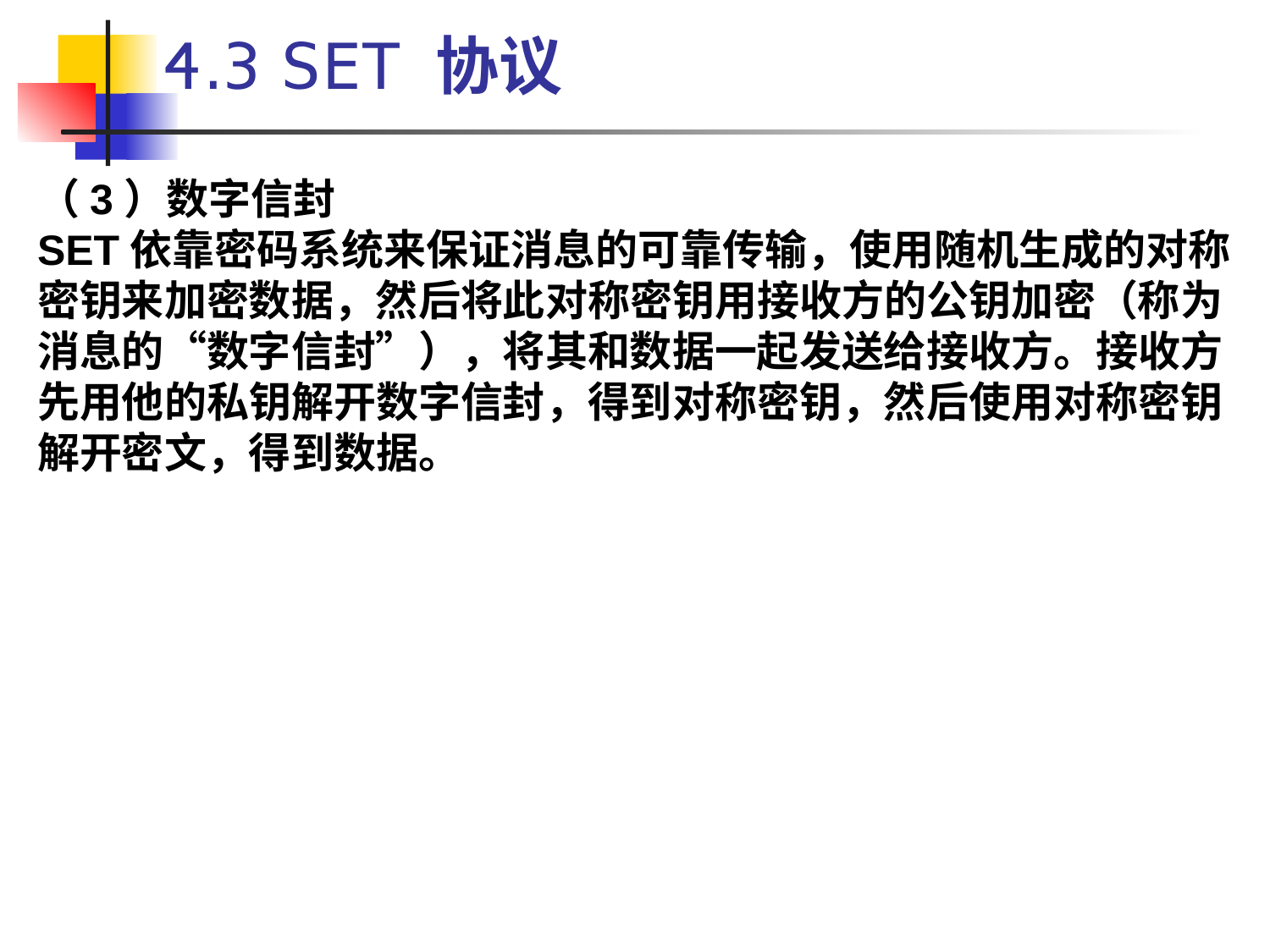

4.3 SET 协议
（3）数字信封
SET依靠密码系统来保证消息的可靠传输，使用随机生成的对称密钥来加密数据，然后将此对称密钥用接收方的公钥加密（称为消息的“数字信封”），将其和数据一起发送给接收方。接收方先用他的私钥解开数字信封，得到对称密钥，然后使用对称密钥解开密文，得到数据。